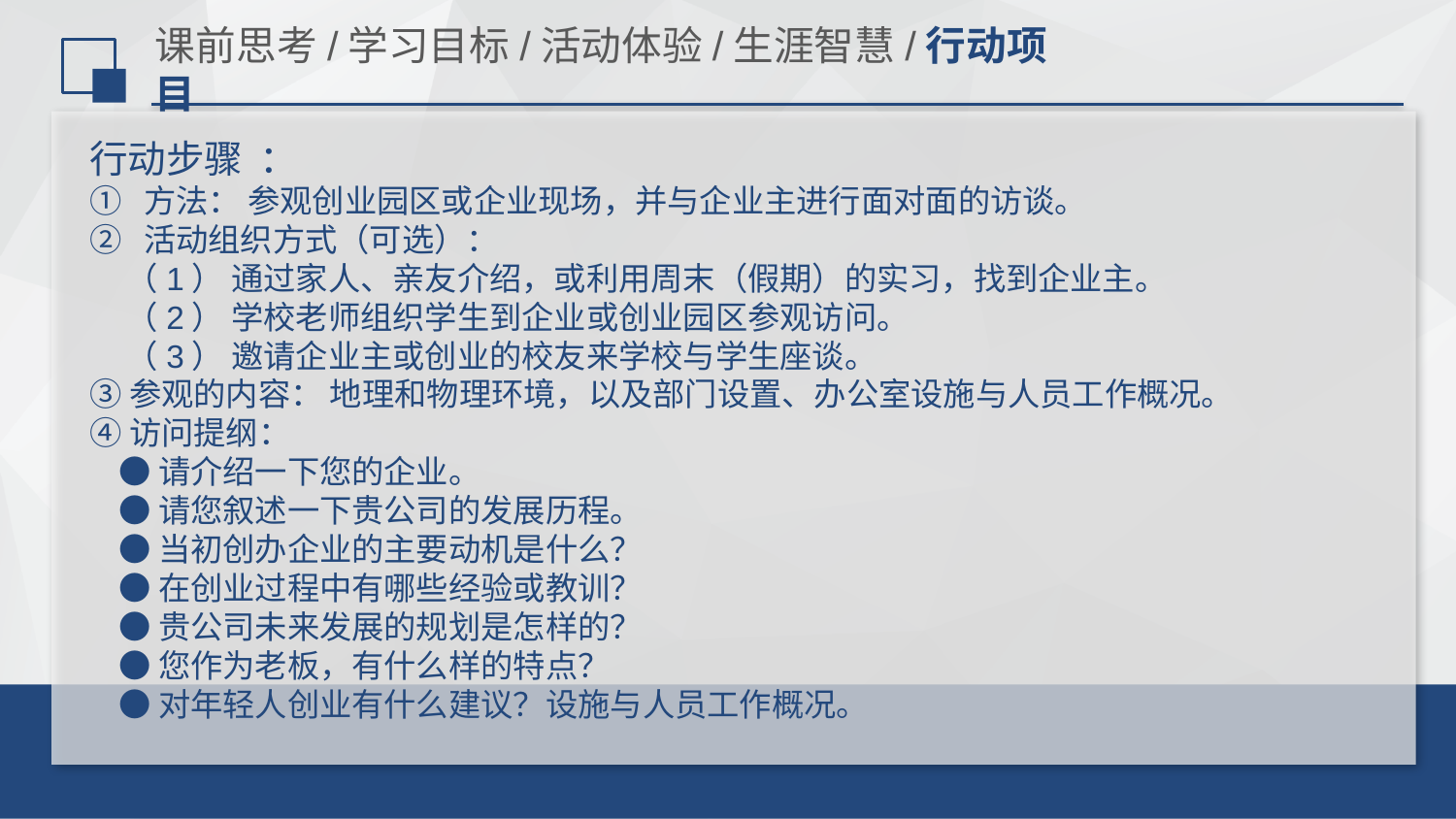

# 课前思考/学习目标/活动体验/生涯智慧/行动项目

行动步骤  ：
方法： 参观创业园区或企业现场，并与企业主进行面对面的访谈。
活动组织方式（可选）：
    （1） 通过家人、亲友介绍，或利用周末（假期）的实习，找到企业主。
    （2） 学校老师组织学生到企业或创业园区参观访问。
    （3） 邀请企业主或创业的校友来学校与学生座谈。
③参观的内容： 地理和物理环境，以及部门设置、办公室设施与人员工作概况。
④访问提纲：
    ●请介绍一下您的企业。
    ●请您叙述一下贵公司的发展历程。
    ●当初创办企业的主要动机是什么？
    ●在创业过程中有哪些经验或教训？
    ●贵公司未来发展的规划是怎样的？
    ●您作为老板，有什么样的特点？
    ●对年轻人创业有什么建议？设施与人员工作概况。